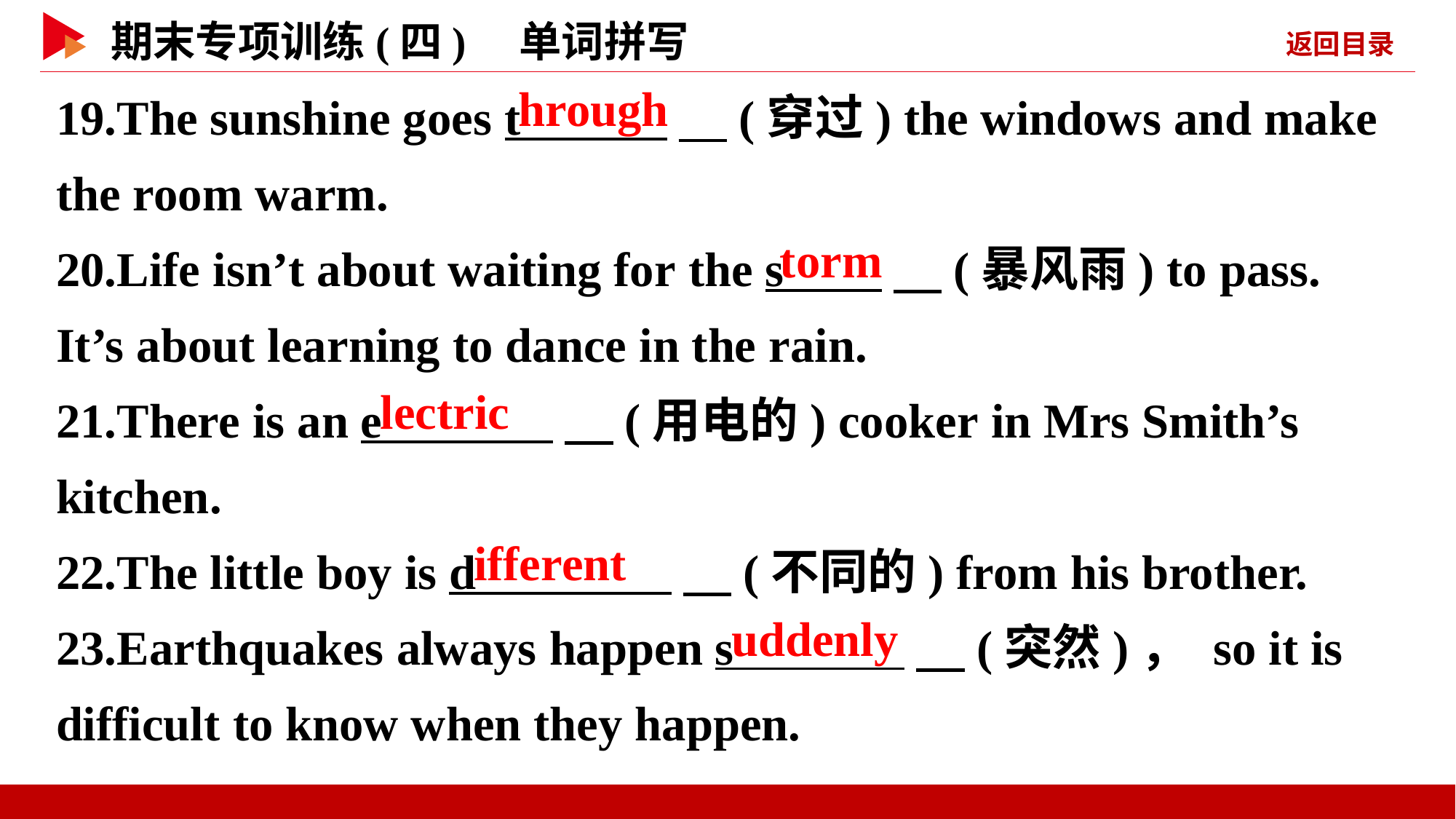

19.The sunshine goes t            　(穿过) the windows and make the room warm.
20.Life isn’t about waiting for the s        　(暴风雨) to pass. It’s about learning to dance in the rain.
21.There is an e              　(用电的) cooker in Mrs Smith’s kitchen.
22.The little boy is d                　(不同的) from his brother.
23.Earthquakes always happen s              　(突然)， so it is difficult to know when they happen.
hrough
torm
lectric
ifferent
uddenly